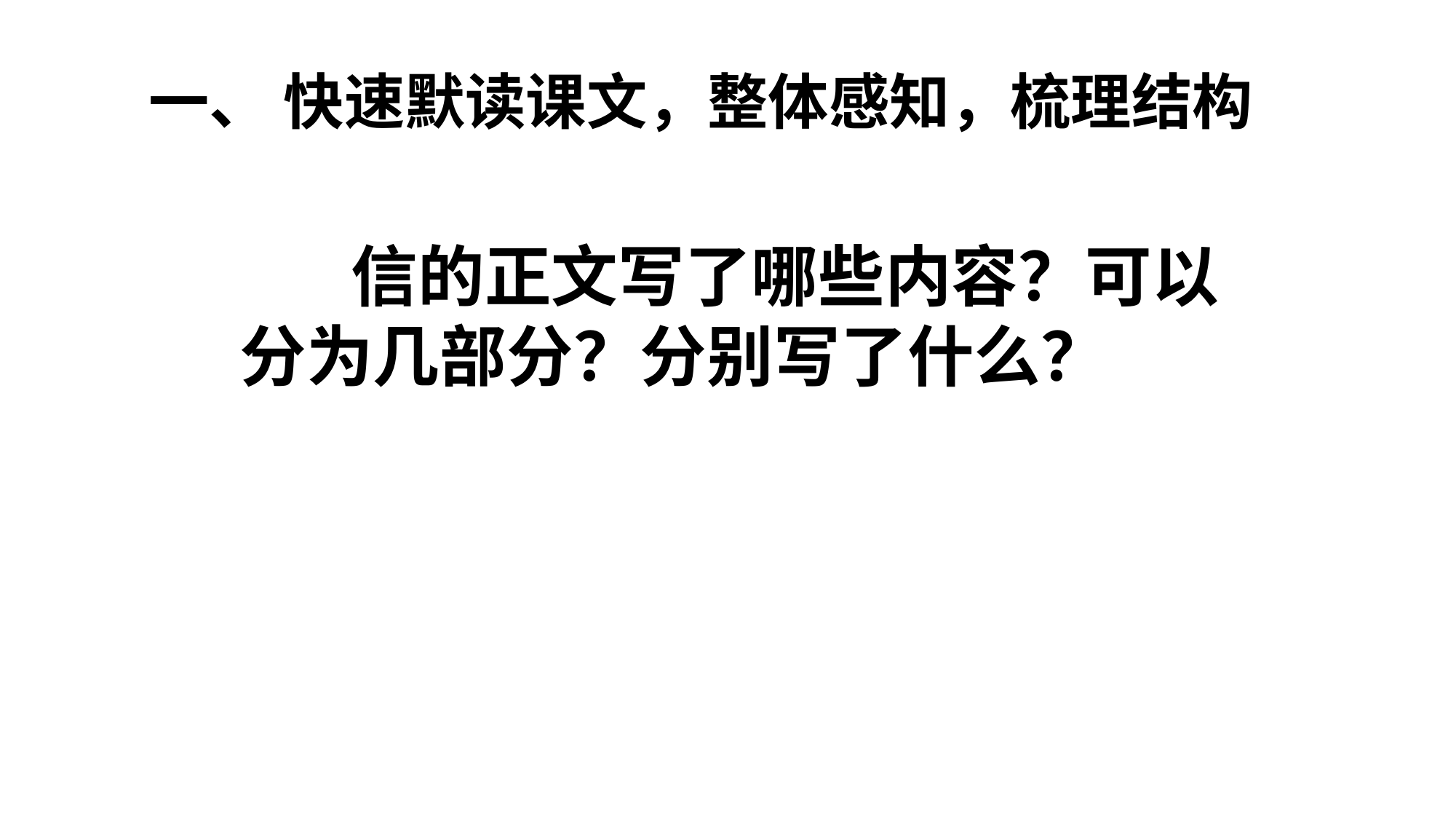

一、 快速默读课文，整体感知，梳理结构
         信的正文写了哪些内容？可以分为几部分？分别写了什么？